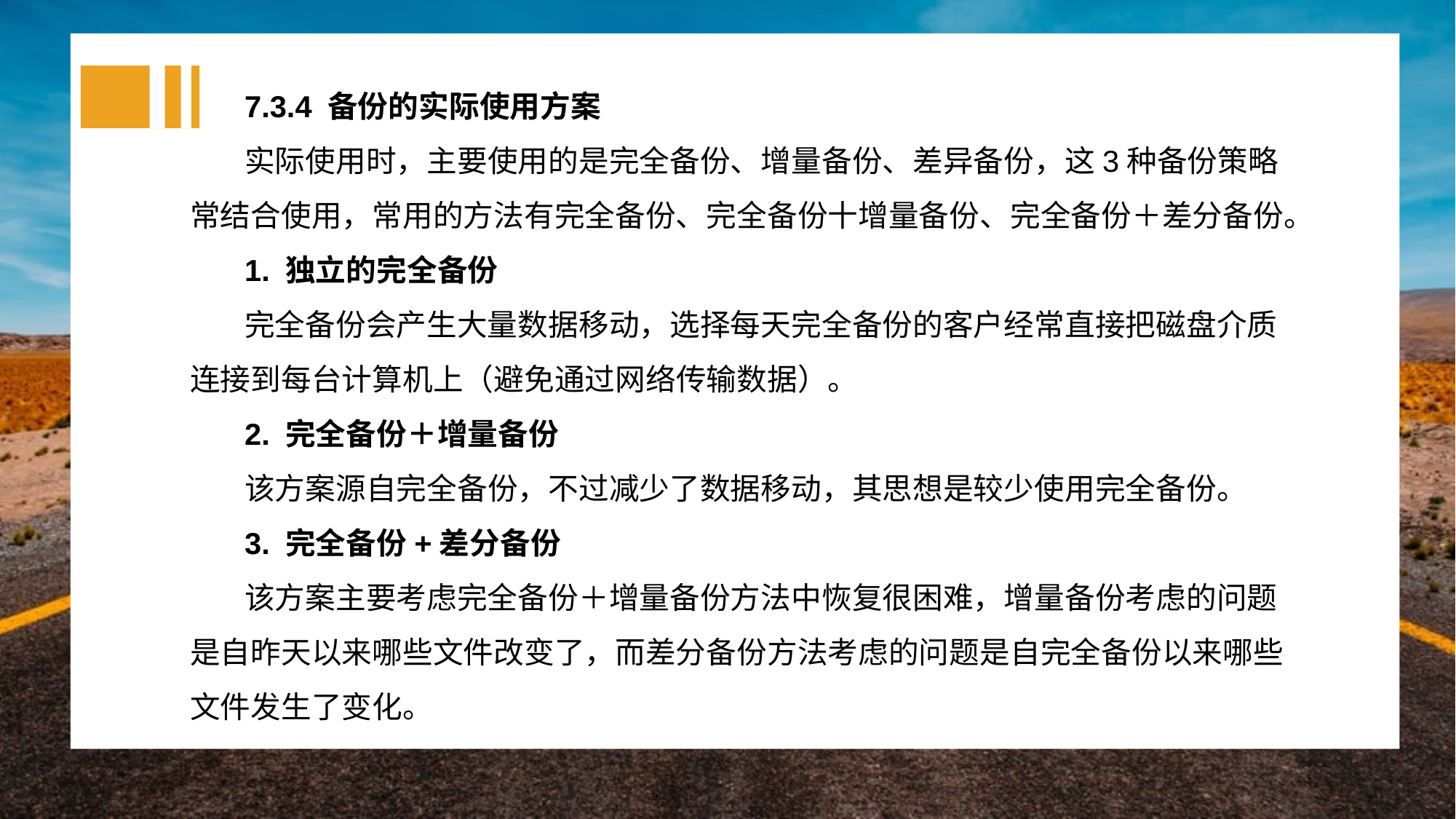

7.3.4 备份的实际使用方案
实际使用时，主要使用的是完全备份、增量备份、差异备份，这3种备份策略常结合使用，常用的方法有完全备份、完全备份十增量备份、完全备份＋差分备份。
1. 独立的完全备份
完全备份会产生大量数据移动，选择每天完全备份的客户经常直接把磁盘介质连接到每台计算机上（避免通过网络传输数据）。
2. 完全备份＋增量备份
该方案源自完全备份，不过减少了数据移动，其思想是较少使用完全备份。
3. 完全备份+差分备份
该方案主要考虑完全备份＋增量备份方法中恢复很困难，增量备份考虑的问题是自昨天以来哪些文件改变了，而差分备份方法考虑的问题是自完全备份以来哪些文件发生了变化。